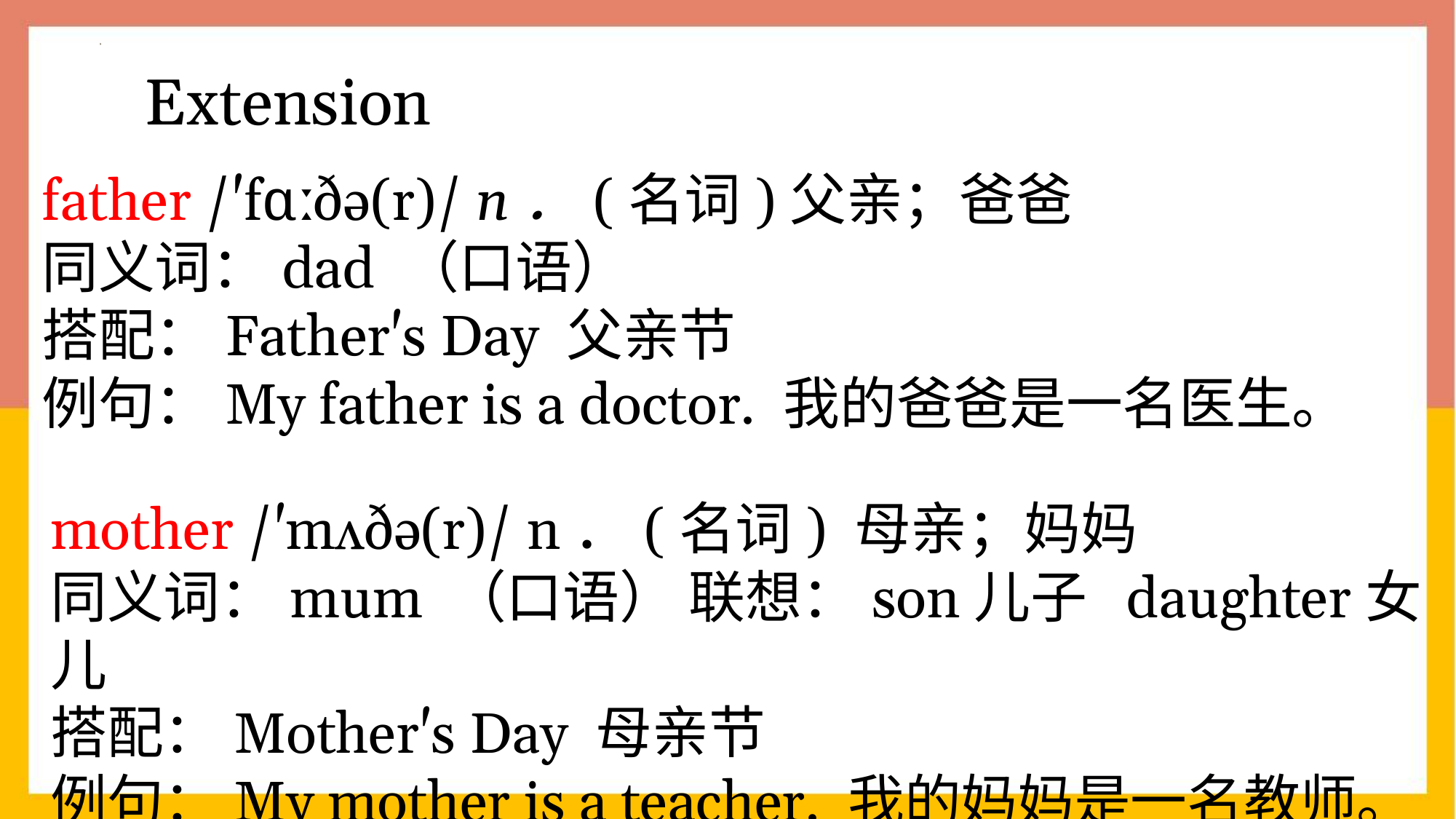

Extension
father /'fɑːðə(r)/ n．(名词)父亲；爸爸
同义词：dad （口语）
搭配：Father's Day 父亲节
例句：My father is a doctor. 我的爸爸是一名医生。
mother /'mʌðə(r)/ n．(名词) 母亲；妈妈
同义词：mum （口语） 联想：son儿子  daughter女儿
搭配：Mother's Day 母亲节
例句：My mother is a teacher. 我的妈妈是一名教师。